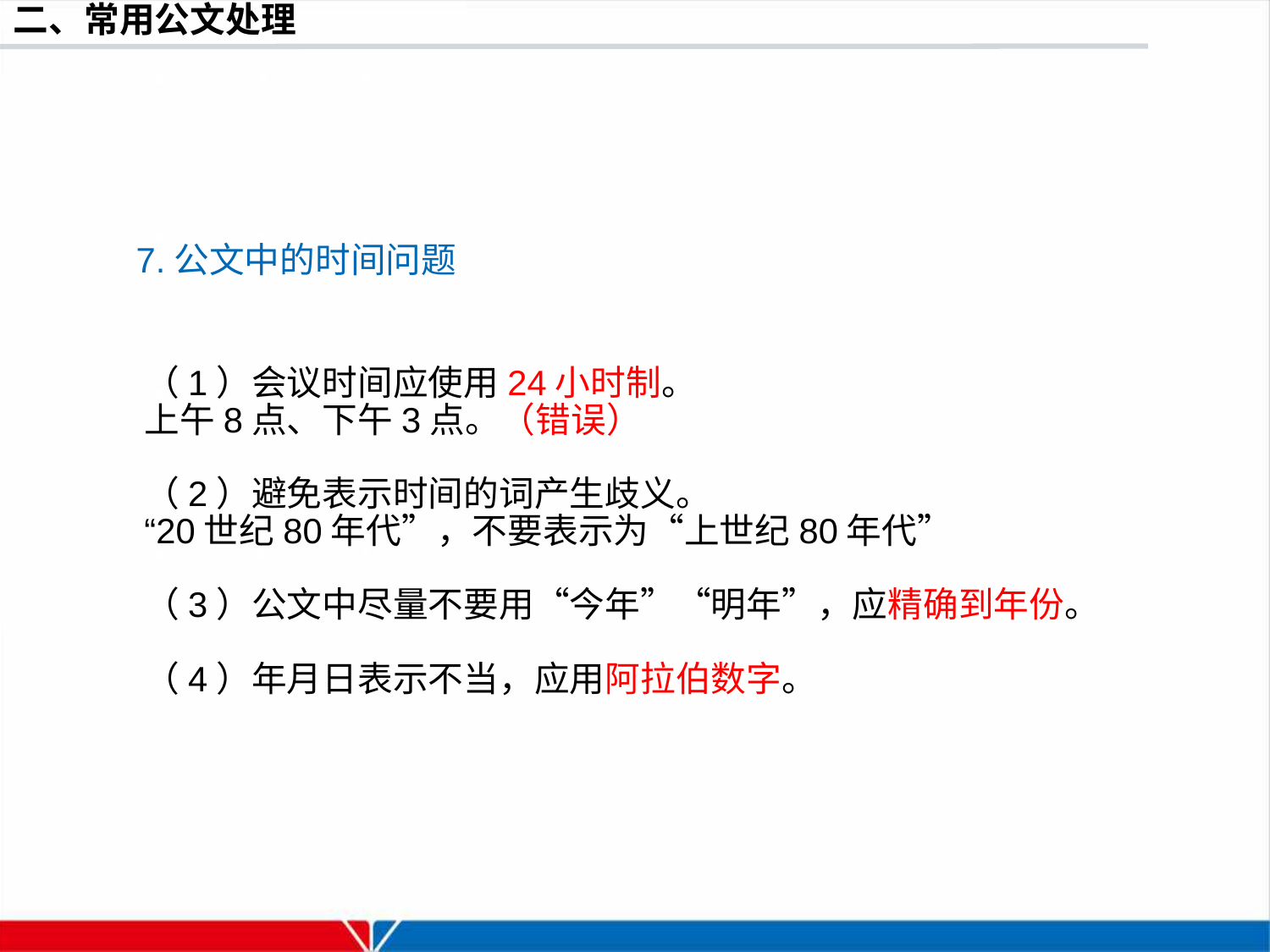

7.公文中的时间问题
（1）会议时间应使用24小时制。
上午8点、下午3点。（错误）

（2）避免表示时间的词产生歧义。
“20世纪80年代”，不要表示为“上世纪80年代”

（3）公文中尽量不要用“今年”“明年”，应精确到年份。

（4）年月日表示不当，应用阿拉伯数字。